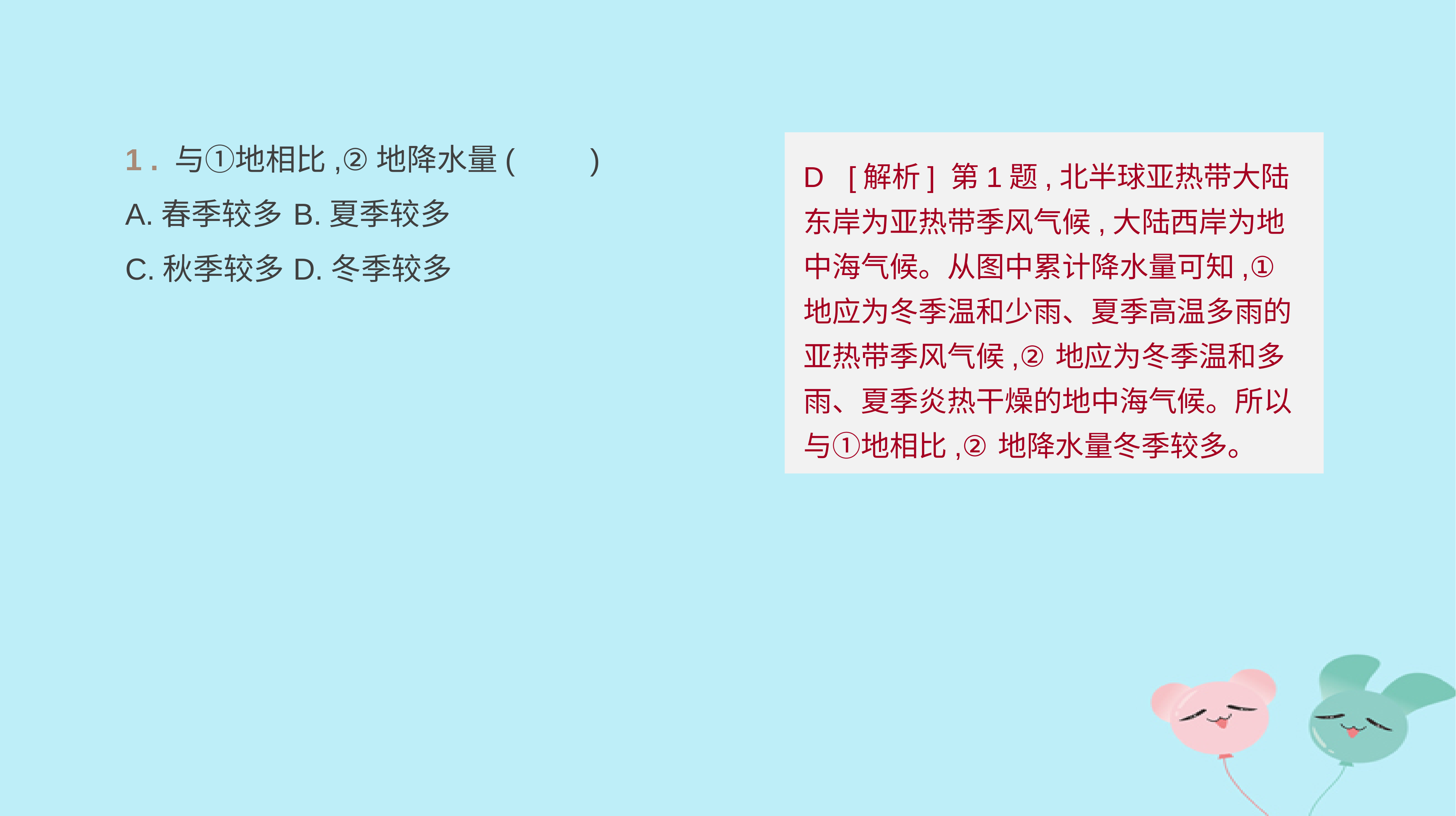

1 . 与①地相比,②地降水量(　　)
A.春季较多 	B.夏季较多
C.秋季较多 	D.冬季较多

D   [解析] 第1题,北半球亚热带大陆东岸为亚热带季风气候,大陆西岸为地中海气候。从图中累计降水量可知,①地应为冬季温和少雨、夏季高温多雨的亚热带季风气候,②地应为冬季温和多雨、夏季炎热干燥的地中海气候。所以与①地相比,②地降水量冬季较多。